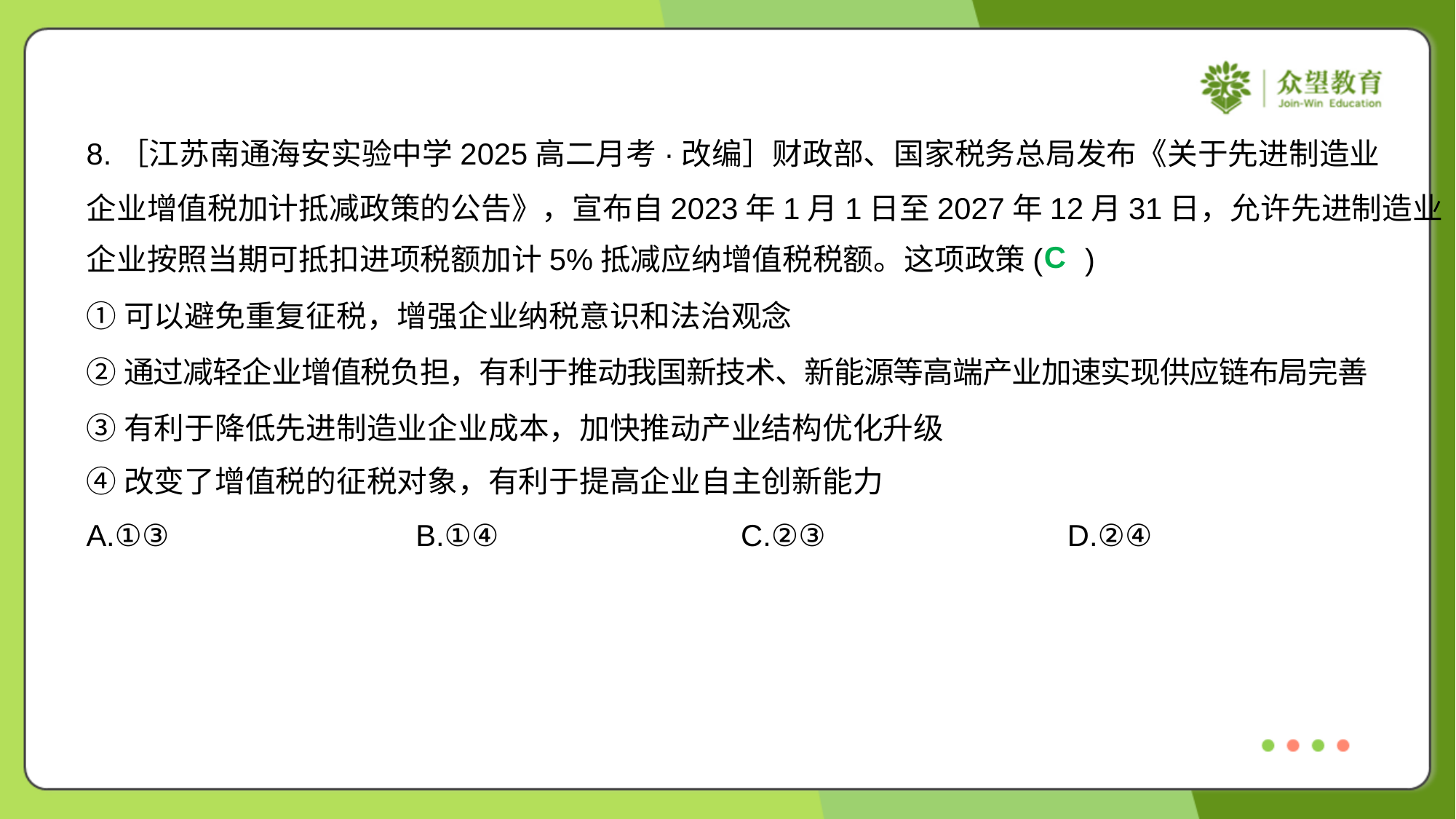

8.［江苏南通海安实验中学2025高二月考·改编］财政部、国家税务总局发布《关于先进制造业
企业增值税加计抵减政策的公告》，宣布自2023年1月1日至2027年12月31日，允许先进制造业
企业按照当期可抵扣进项税额加计5%抵减应纳增值税税额。这项政策(     )
C
①可以避免重复征税，增强企业纳税意识和法治观念
②通过减轻企业增值税负担，有利于推动我国新技术、新能源等高端产业加速实现供应链布局完善
③有利于降低先进制造业企业成本，加快推动产业结构优化升级
④改变了增值税的征税对象，有利于提高企业自主创新能力
A.①③	B.①④	C.②③	D.②④